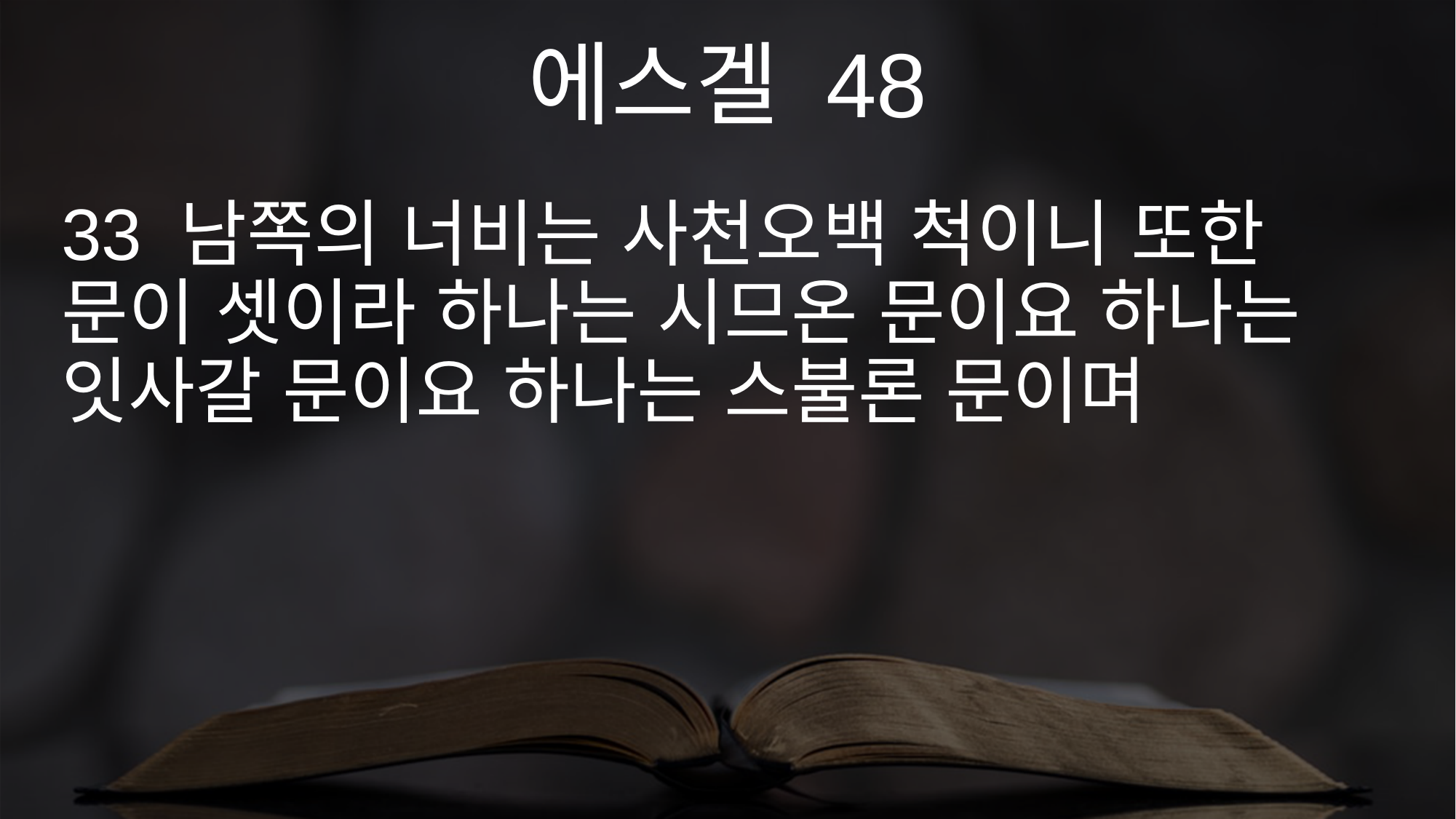

에스겔 48
33 남쪽의 너비는 사천오백 척이니 또한 문이 셋이라 하나는 시므온 문이요 하나는 잇사갈 문이요 하나는 스불론 문이며